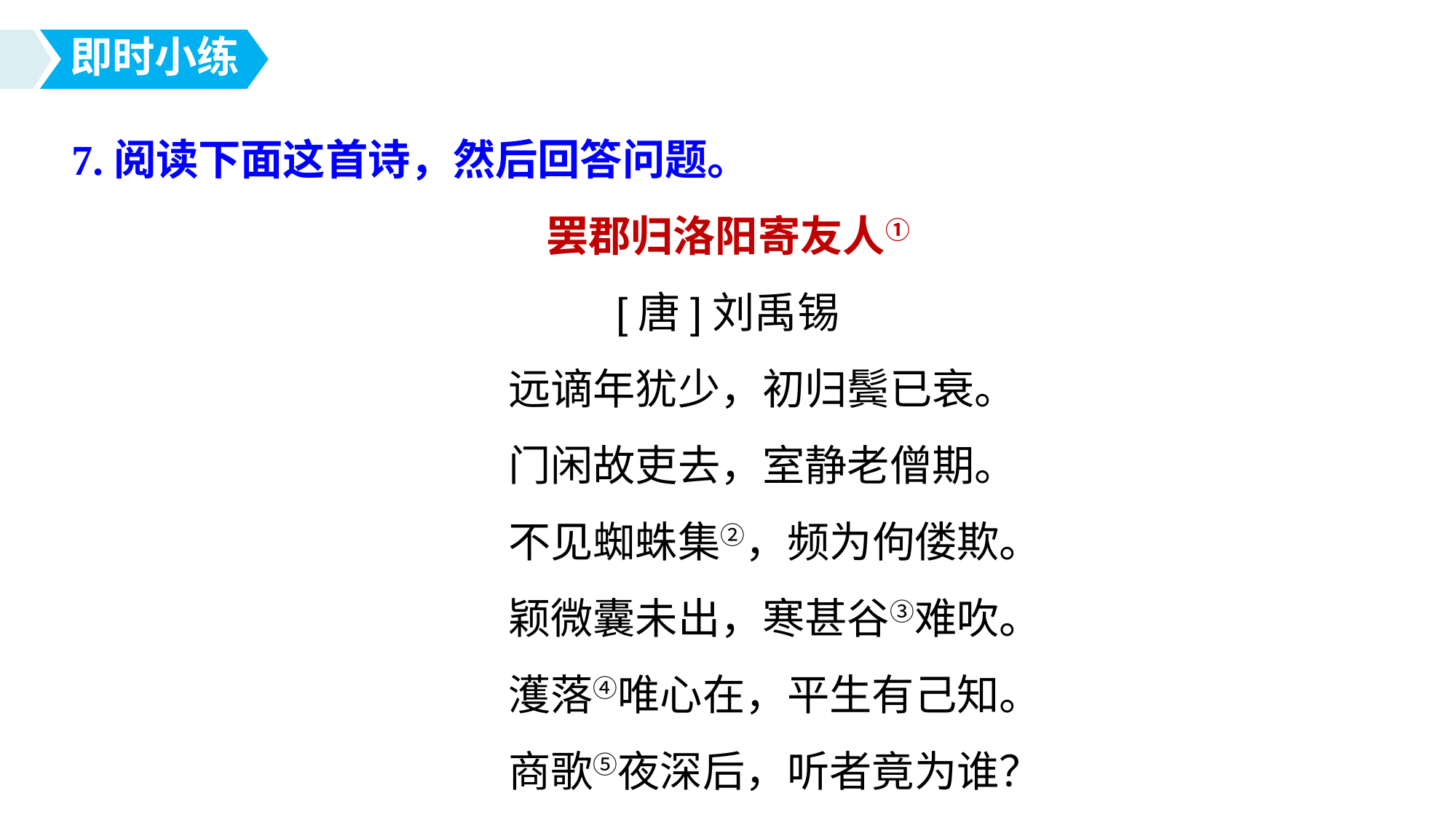

即时小练

7.阅读下面这首诗，然后回答问题。
罢郡归洛阳寄友人①
[唐]刘禹锡
远谪年犹少，初归鬓已衰。
门闲故吏去，室静老僧期。
不见蜘蛛集②，频为佝偻欺。
颖微囊未出，寒甚谷③难吹。
濩落④唯心在，平生有己知。
商歌⑤夜深后，听者竟为谁？